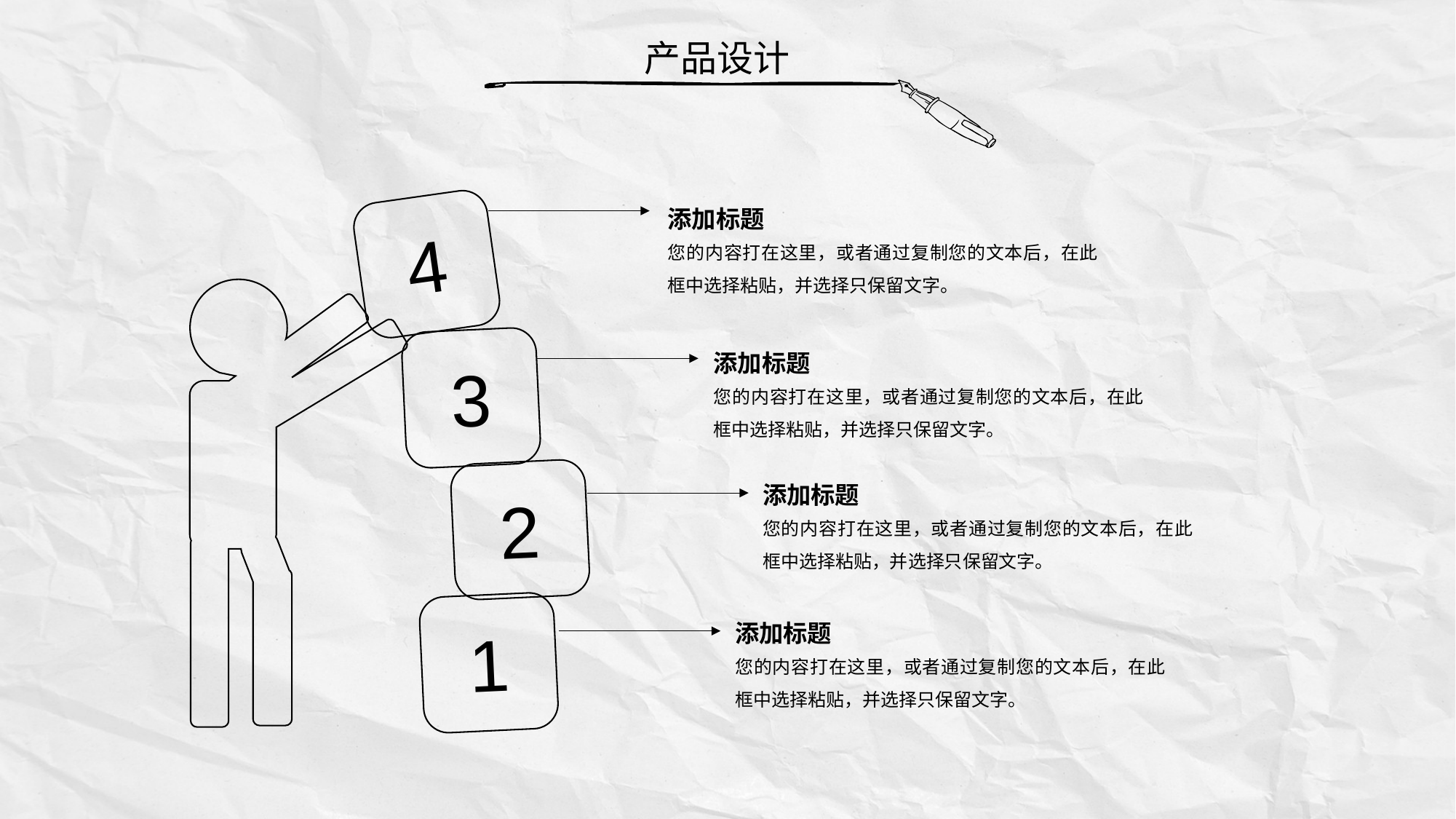

产品设计

添加标题
您的内容打在这里，或者通过复制您的文本后，在此框中选择粘贴，并选择只保留文字。
4

添加标题
您的内容打在这里，或者通过复制您的文本后，在此框中选择粘贴，并选择只保留文字。
3
添加标题
您的内容打在这里，或者通过复制您的文本后，在此框中选择粘贴，并选择只保留文字。
2
1
添加标题
您的内容打在这里，或者通过复制您的文本后，在此框中选择粘贴，并选择只保留文字。